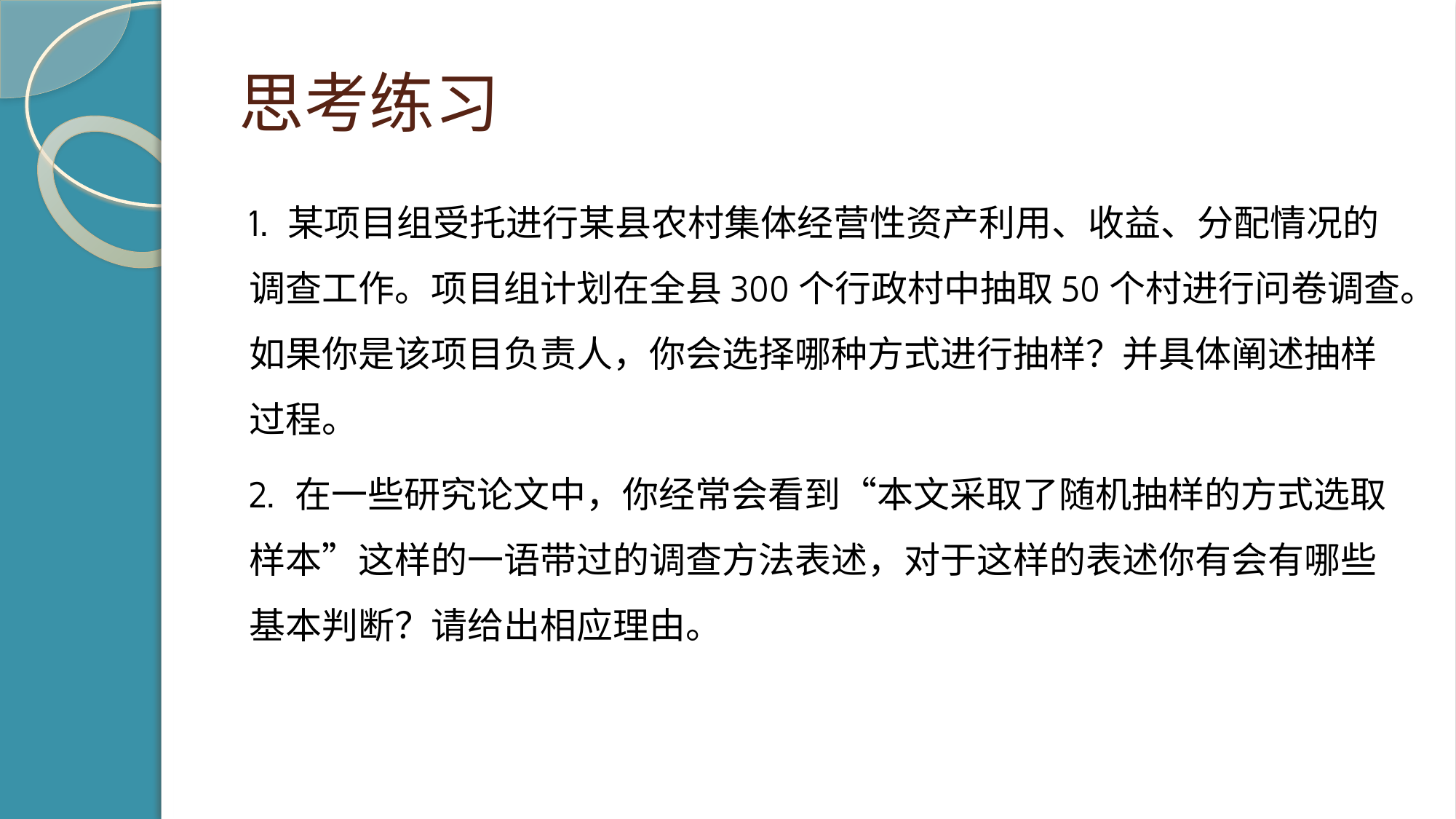

# 思考练习
1. 某项目组受托进行某县农村集体经营性资产利用、收益、分配情况的调查工作。项目组计划在全县300个行政村中抽取50个村进行问卷调查。如果你是该项目负责人，你会选择哪种方式进行抽样？并具体阐述抽样过程。
2. 在一些研究论文中，你经常会看到“本文采取了随机抽样的方式选取样本”这样的一语带过的调查方法表述，对于这样的表述你有会有哪些基本判断？请给出相应理由。